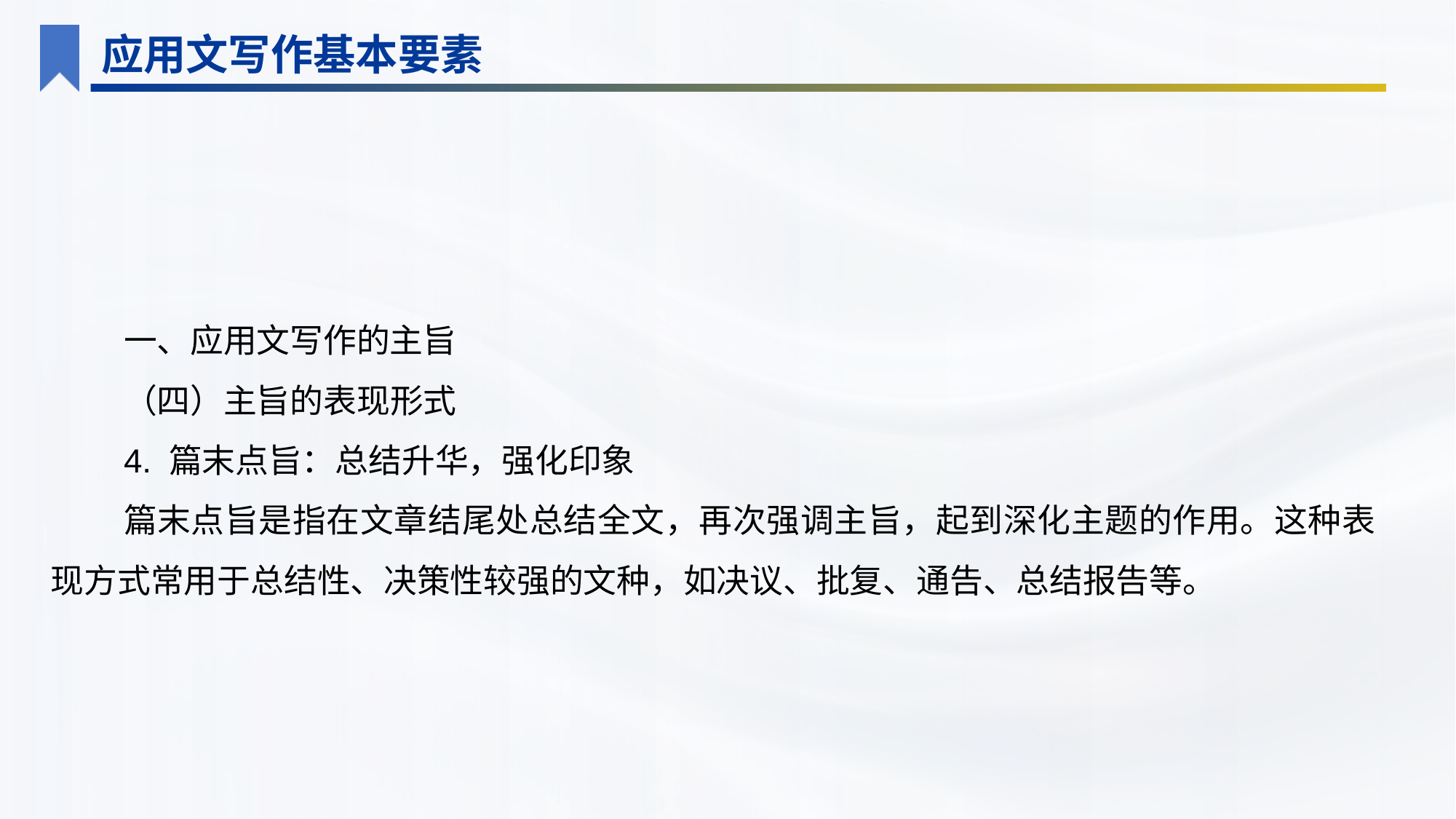

应用文写作基本要素
一、应用文写作的主旨
（四）主旨的表现形式
4. 篇末点旨：总结升华，强化印象
篇末点旨是指在文章结尾处总结全文，再次强调主旨，起到深化主题的作用。这种表现方式常用于总结性、决策性较强的文种，如决议、批复、通告、总结报告等。